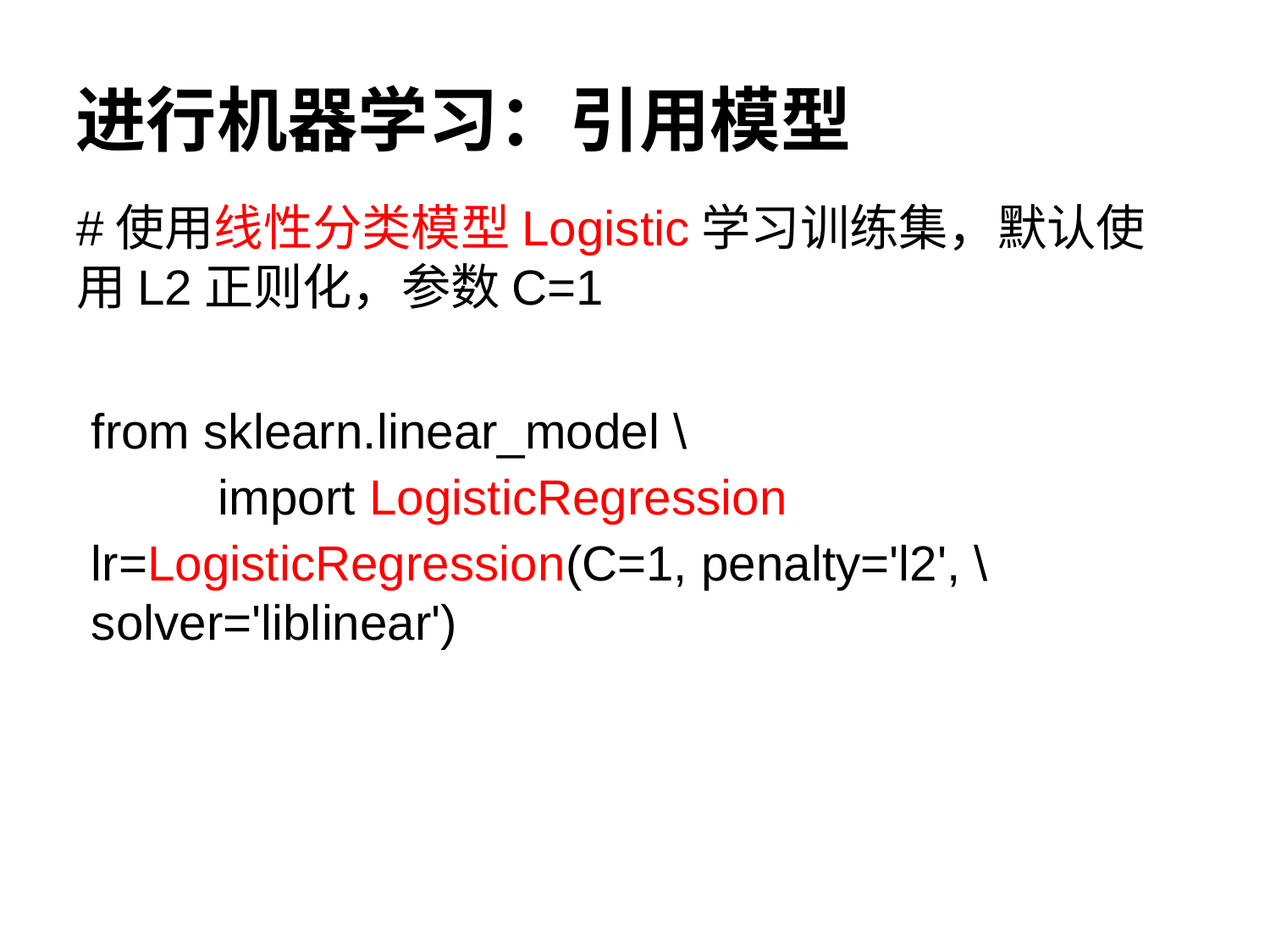

# 进行机器学习：引用模型
#使用线性分类模型Logistic学习训练集，默认使用L2正则化，参数C=1

from sklearn.linear_model \
	import LogisticRegression
lr=LogisticRegression(C=1, penalty='l2', \ 	solver='liblinear')